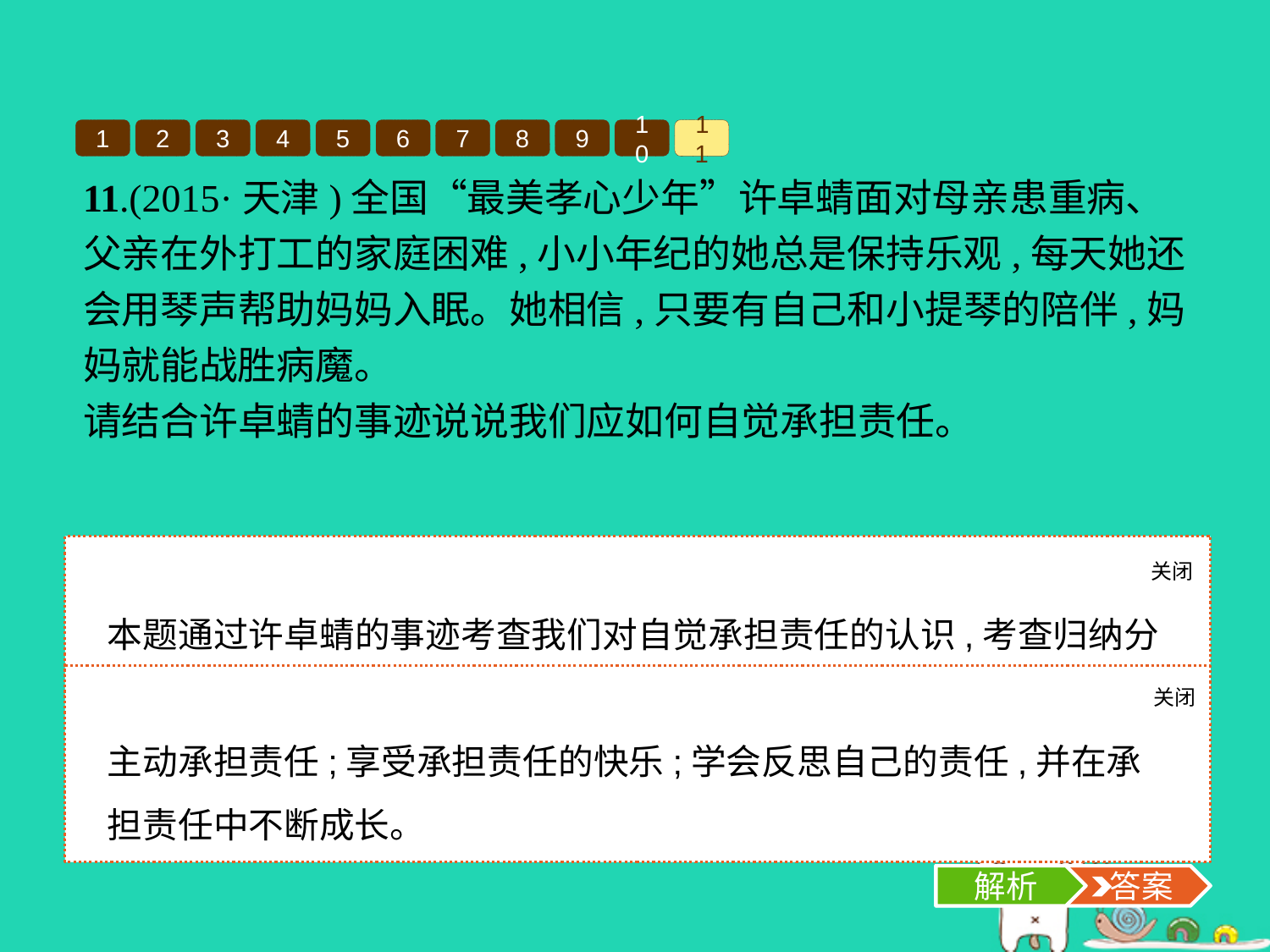

1
2
3
4
5
6
7
8
9
10
11
11.(2015·天津)全国“最美孝心少年”许卓蜻面对母亲患重病、父亲在外打工的家庭困难,小小年纪的她总是保持乐观,每天她还会用琴声帮助妈妈入眠。她相信,只要有自己和小提琴的陪伴,妈妈就能战胜病魔。
请结合许卓蜻的事迹说说我们应如何自觉承担责任。

关闭
解析

本题通过许卓蜻的事迹考查我们对自觉承担责任的认识,考查归纳分析能力。许卓蜻面对患重病的母亲,保持了乐观的生活态度,主动承担起照顾母亲的责任,启示我们要在生活中反思自己的责任,并勇敢地承担起自己的责任。

关闭
解析
  答案

主动承担责任;享受承担责任的快乐;学会反思自己的责任,并在承担责任中不断成长。
解析
  答案